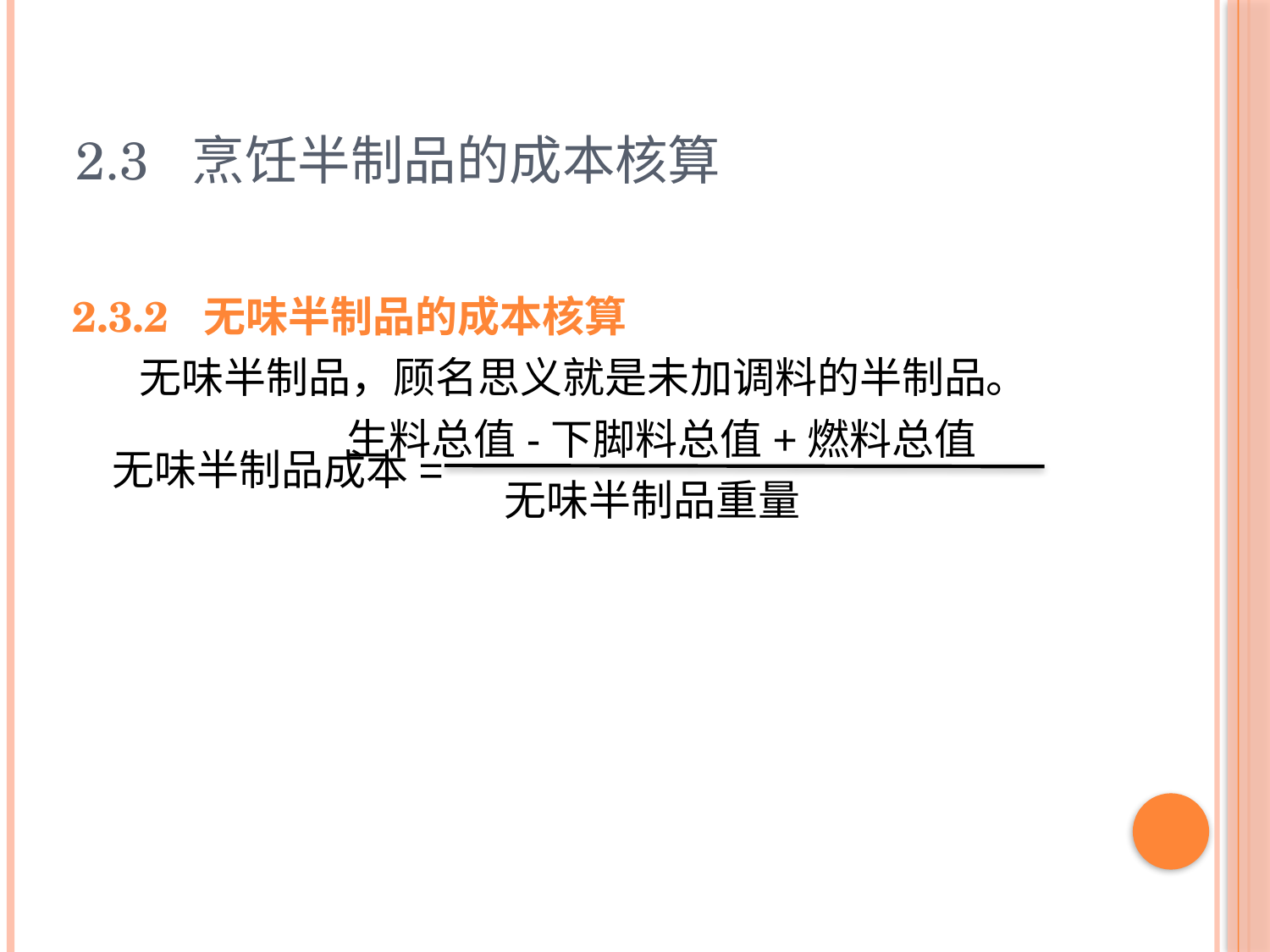

# 2.3  烹饪半制品的成本核算

2.3.2  无味半制品的成本核算
      无味半制品，顾名思义就是未加调料的半制品。
              生料总值-下脚料总值+燃料总值
            无味半制品重量
无味半制品成本=